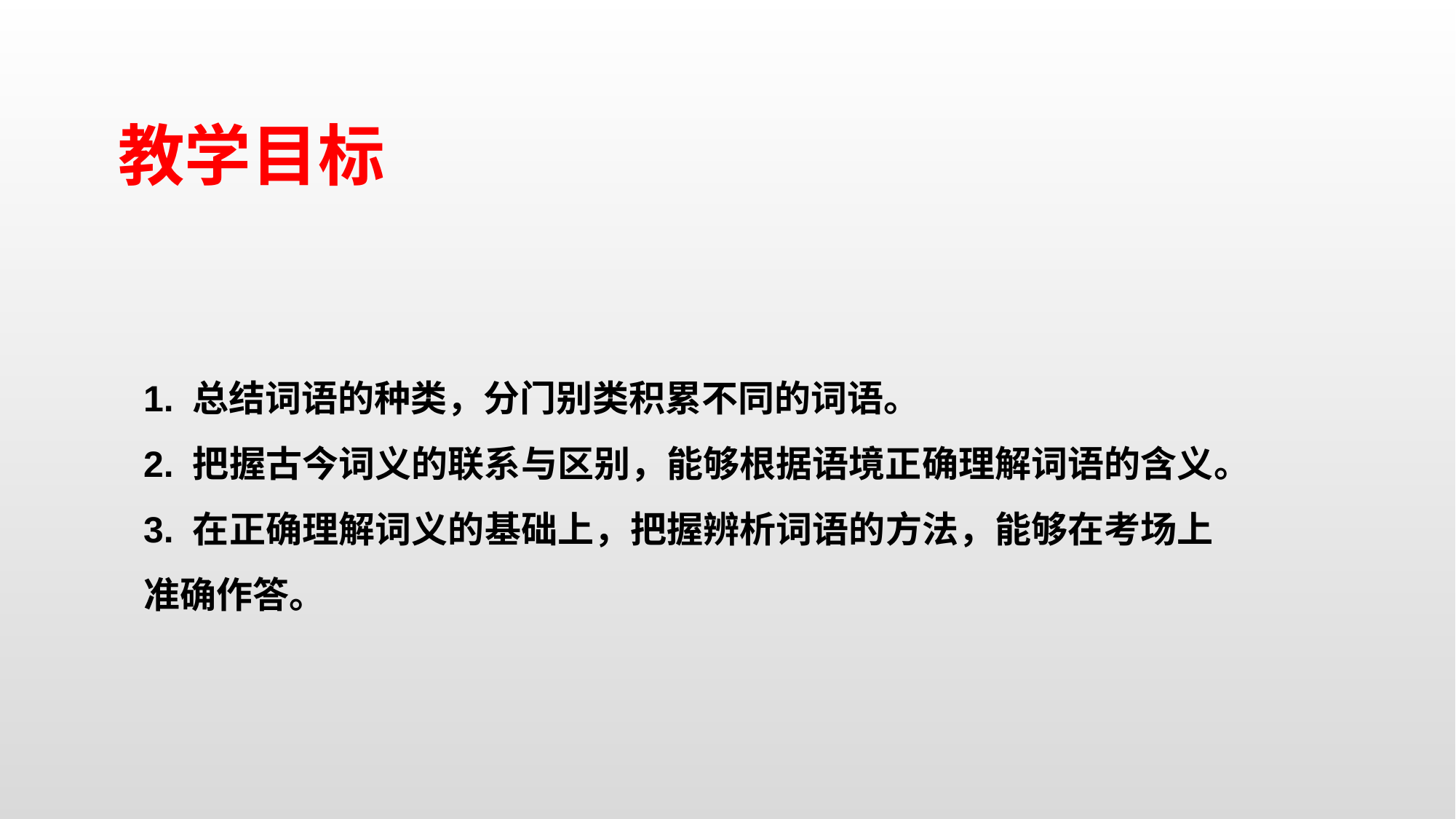

教学目标

1. 总结词语的种类，分门别类积累不同的词语。
2. 把握古今词义的联系与区别，能够根据语境正确理解词语的含义。
3. 在正确理解词义的基础上，把握辨析词语的方法，能够在考场上准确作答。